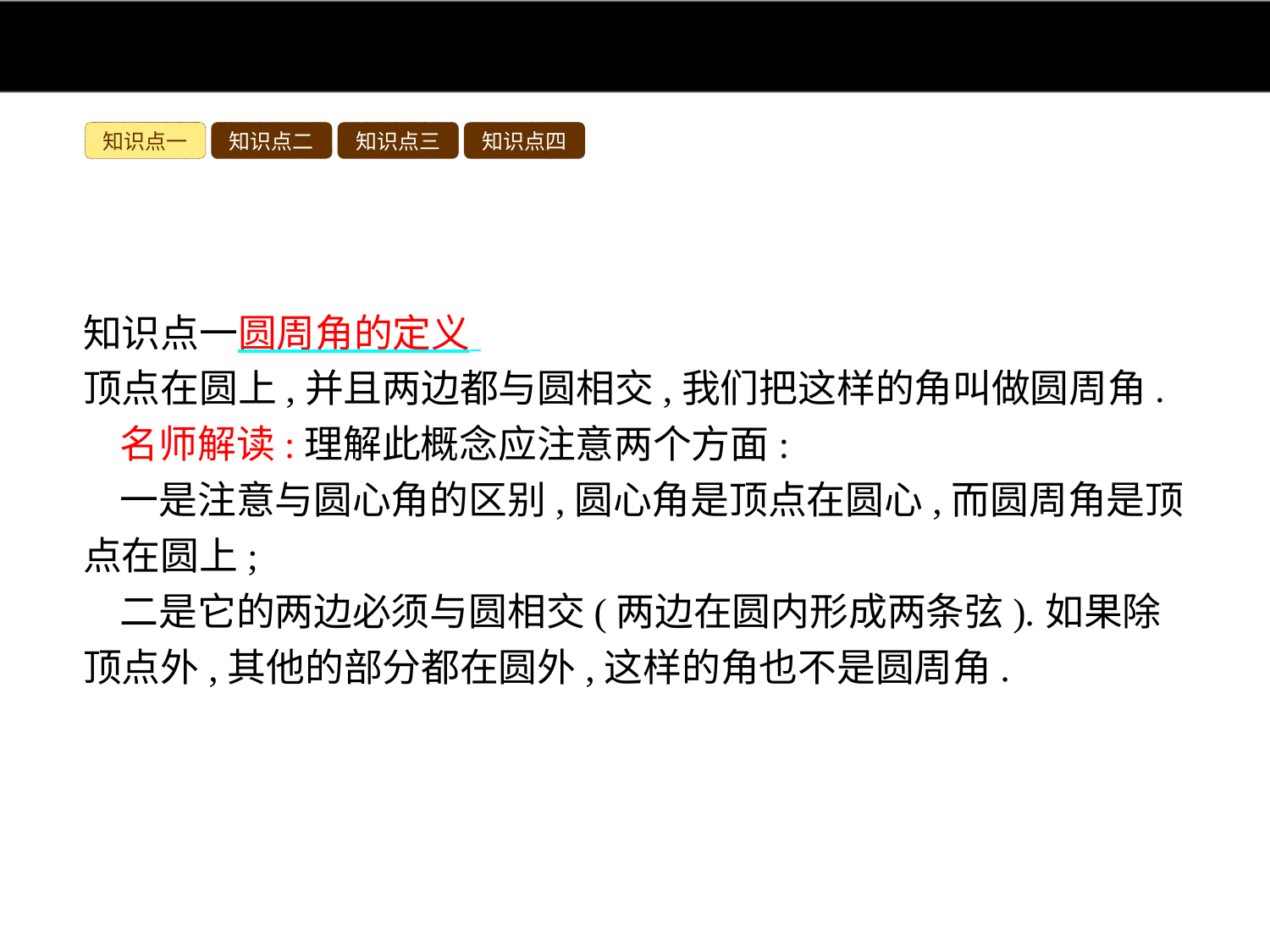

知识点一
知识点二
知识点三
知识点四
知识点一圆周角的定义
顶点在圆上,并且两边都与圆相交,我们把这样的角叫做圆周角.
名师解读:理解此概念应注意两个方面:
一是注意与圆心角的区别,圆心角是顶点在圆心,而圆周角是顶点在圆上;
二是它的两边必须与圆相交(两边在圆内形成两条弦).如果除顶点外,其他的部分都在圆外,这样的角也不是圆周角.